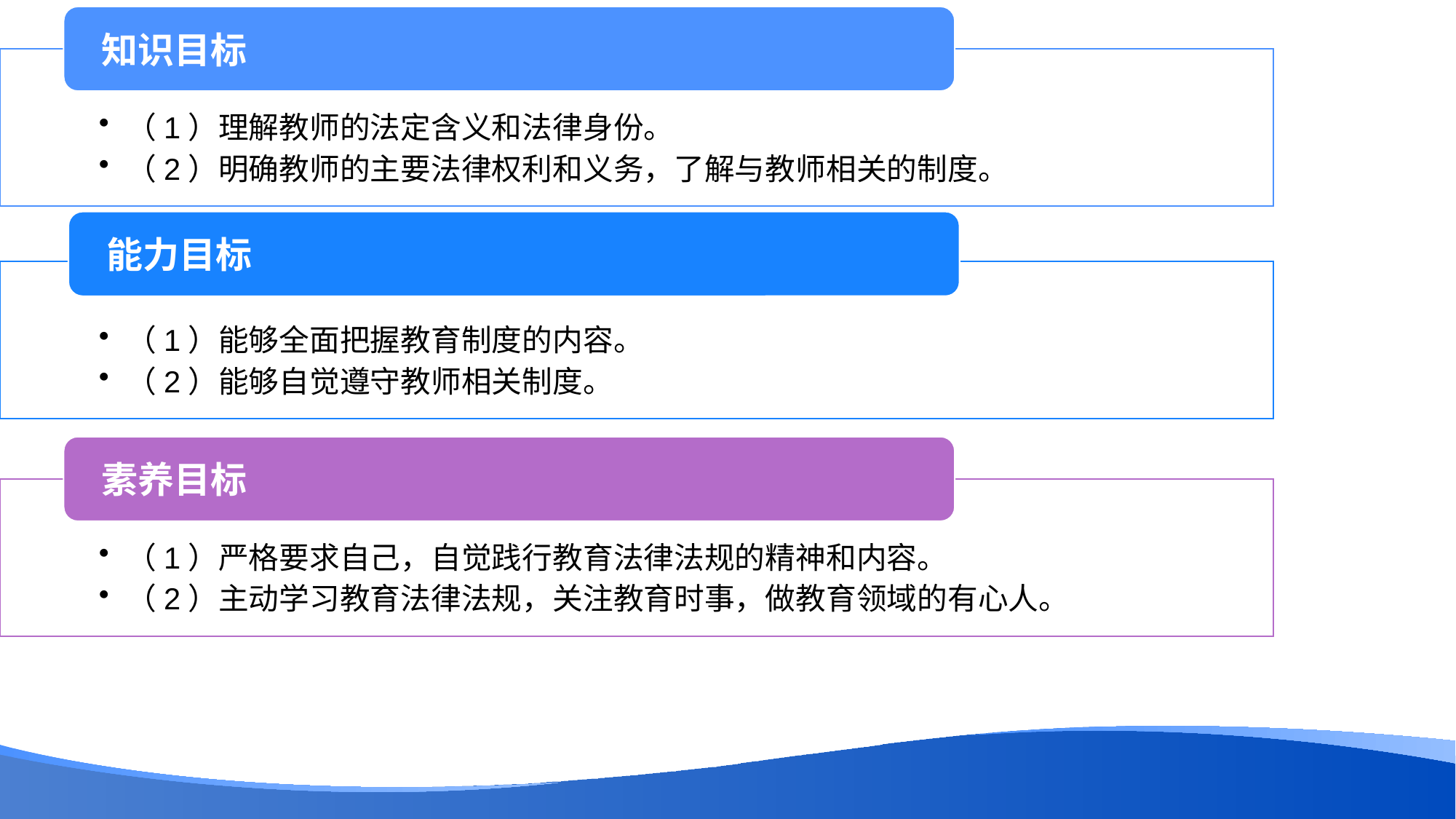

# 学习目标
（1）理解教师的法定含义和法律身份。
（2）明确教师的主要法律权利和义务，了解与教师相关的制度。
知识目标
（1）能够全面把握教育制度的内容。
（2）能够自觉遵守教师相关制度。
能力目标
（1）严格要求自己，自觉践行教育法律法规的精神和内容。
（2）主动学习教育法律法规，关注教育时事，做教育领域的有心人。
素养目标